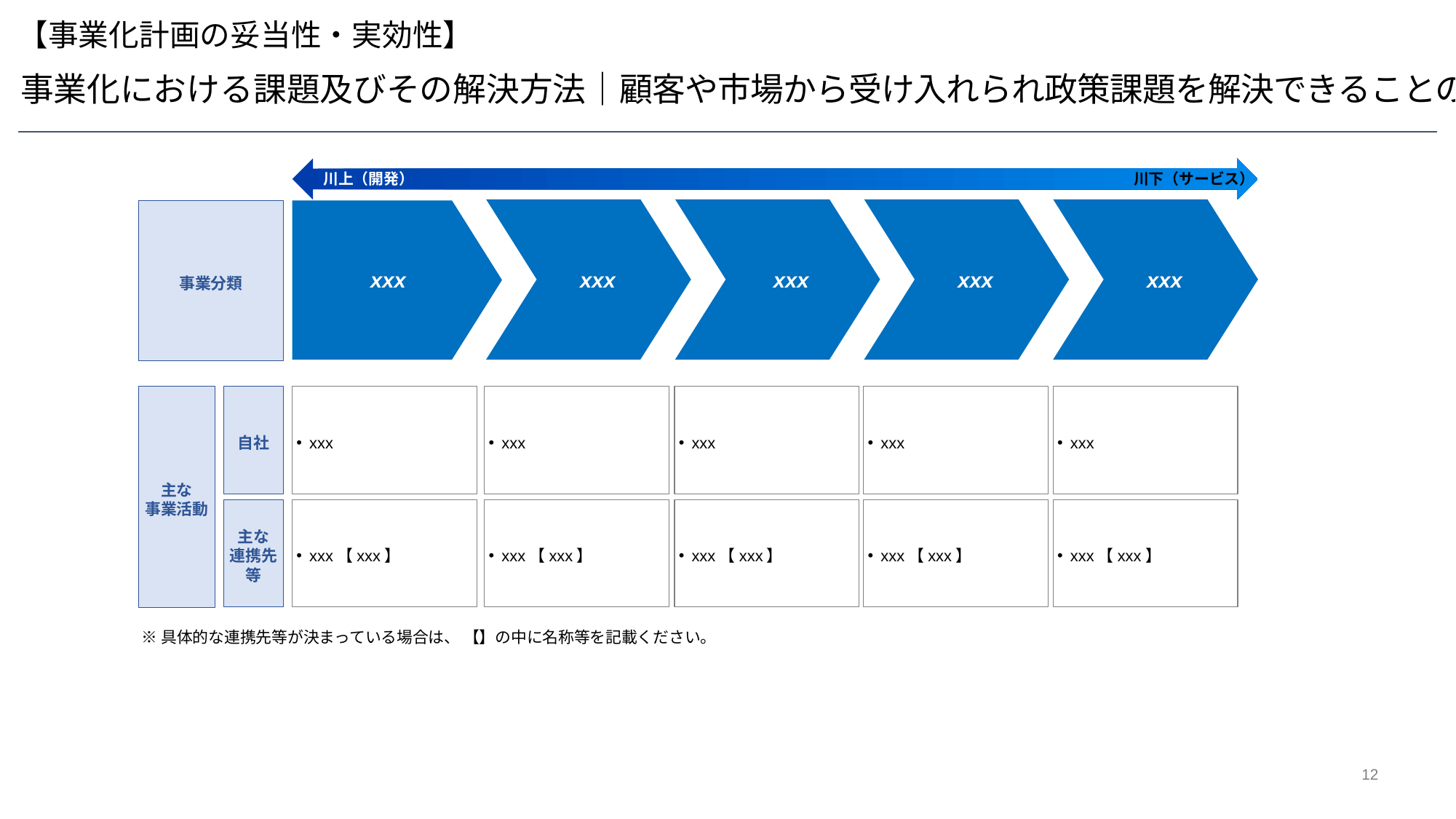

【事業化計画の妥当性・実効性】
５．事業化における課題及びその解決方法｜顧客や市場から受け入れられ政策課題を解決できることの説明

川上（開発）
川下（サービス）

xxx
xxx
xxx
xxx
xxx
事業分類
主な
事業活動
自社
xxx
xxx
xxx
xxx
xxx
主な
連携先等
xxx【xxx】
xxx【xxx】
xxx【xxx】
xxx【xxx】
xxx【xxx】
※具体的な連携先等が決まっている場合は、 【】の中に名称等を記載ください。